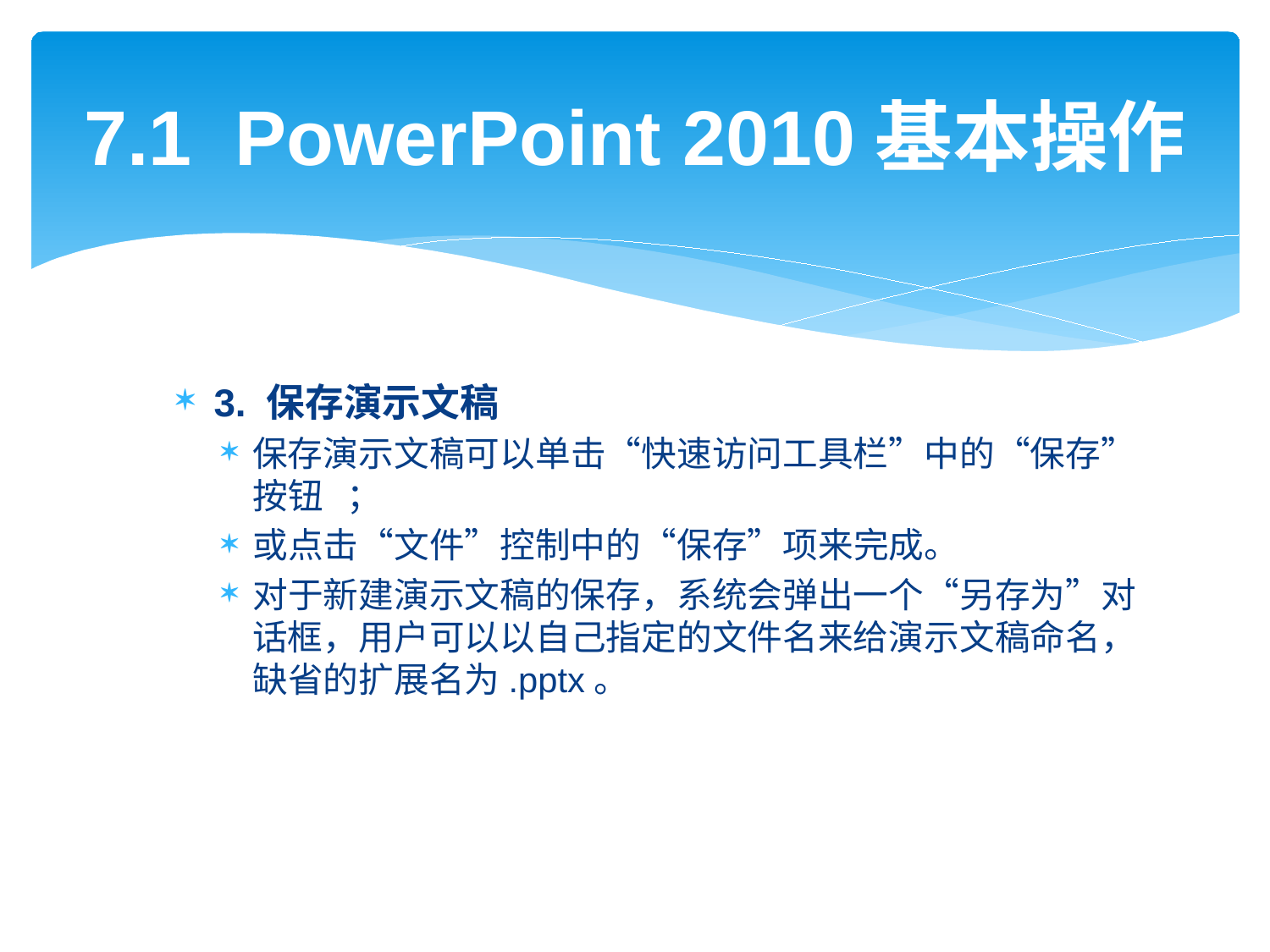

# 7.1  PowerPoint 2010基本操作
3. 保存演示文稿
保存演示文稿可以单击“快速访问工具栏”中的“保存”按钮   ；
或点击“文件”控制中的“保存”项来完成。
对于新建演示文稿的保存，系统会弹出一个“另存为”对话框，用户可以以自己指定的文件名来给演示文稿命名，缺省的扩展名为.pptx。